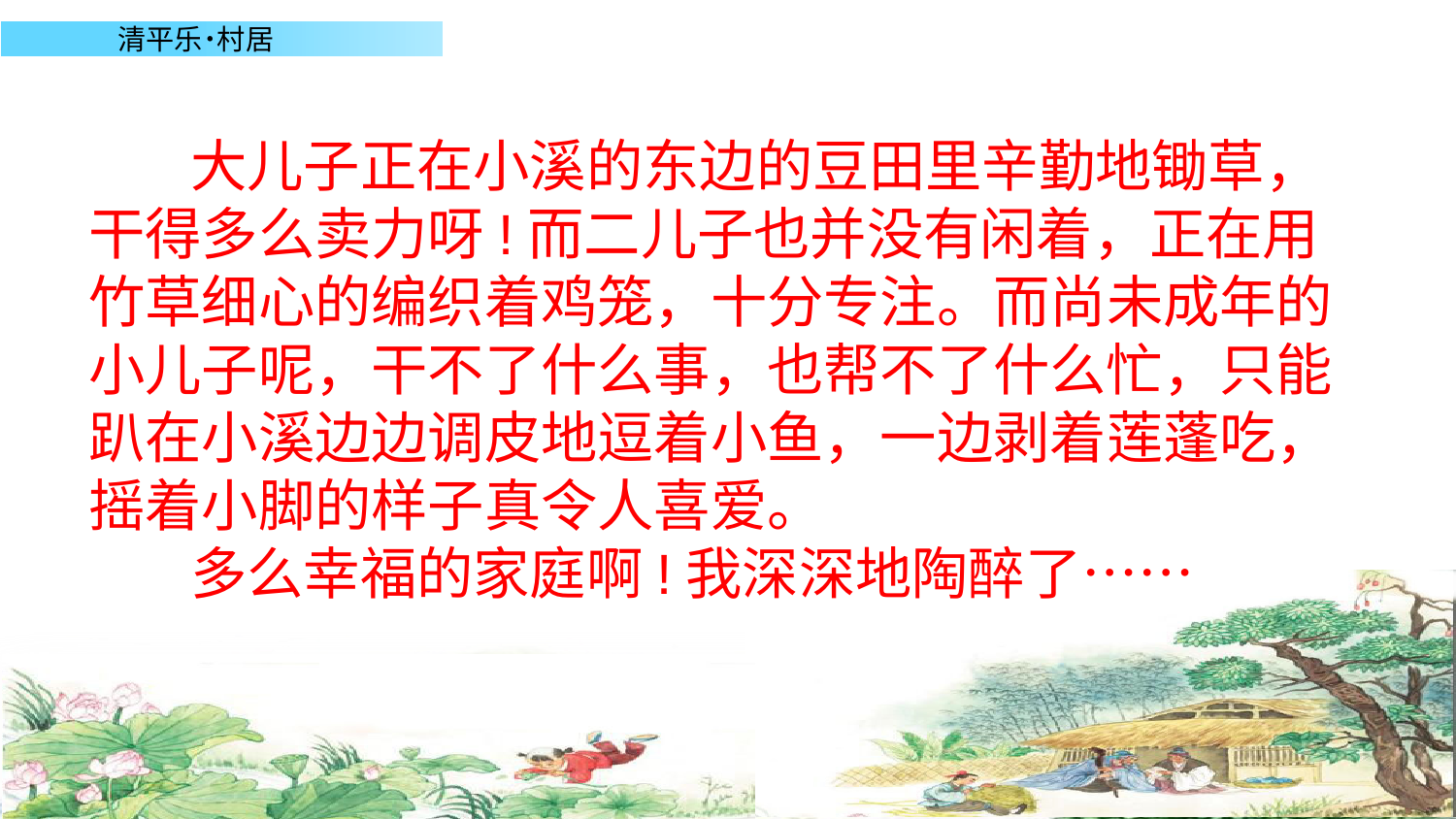

大儿子正在小溪的东边的豆田里辛勤地锄草，干得多么卖力呀!而二儿子也并没有闲着，正在用竹草细心的编织着鸡笼，十分专注。而尚未成年的小儿子呢，干不了什么事，也帮不了什么忙，只能趴在小溪边边调皮地逗着小鱼，一边剥着莲蓬吃，摇着小脚的样子真令人喜爱。
       多么幸福的家庭啊!我深深地陶醉了……